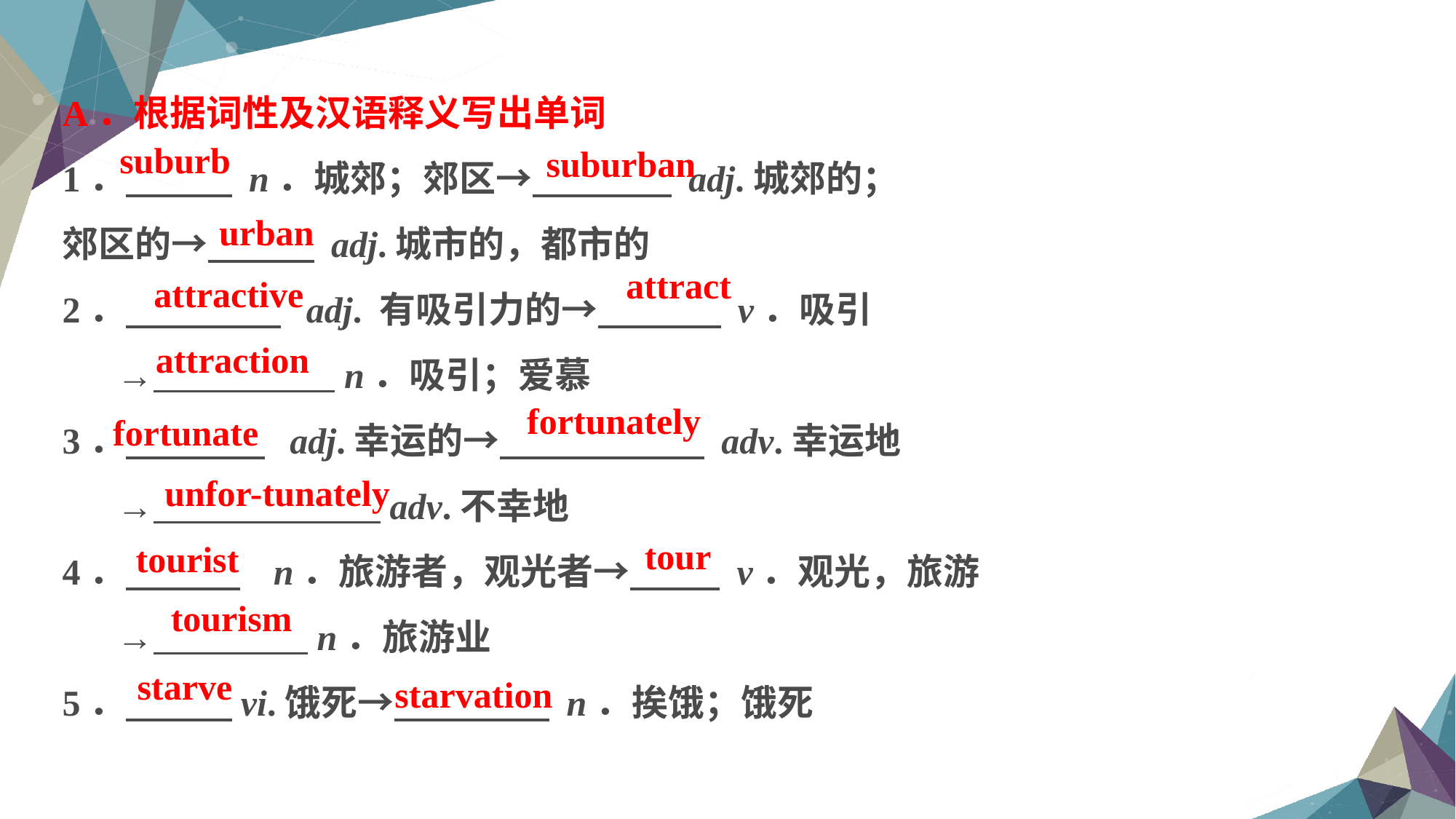

A．根据词性及汉语释义写出单词
1．              n．城郊；郊区→                  adj.城郊的；
郊区的→              adj.城市的，都市的
2．                     adj. 有吸引力的→                v．吸引
→                     n．吸引；爱慕
3．                   adj.幸运的→                          adv.幸运地
→                          adv.不幸地
4．                 n．旅游者，观光者→            v．观光，旅游
→                  n．旅游业
5．             vi.饿死→                    n．挨饿；饿死
suburb
suburban
urban
attract
attractive
attraction
fortunately
fortunate
unfor-tunately
tour
tourist
tourism
starve
starvation